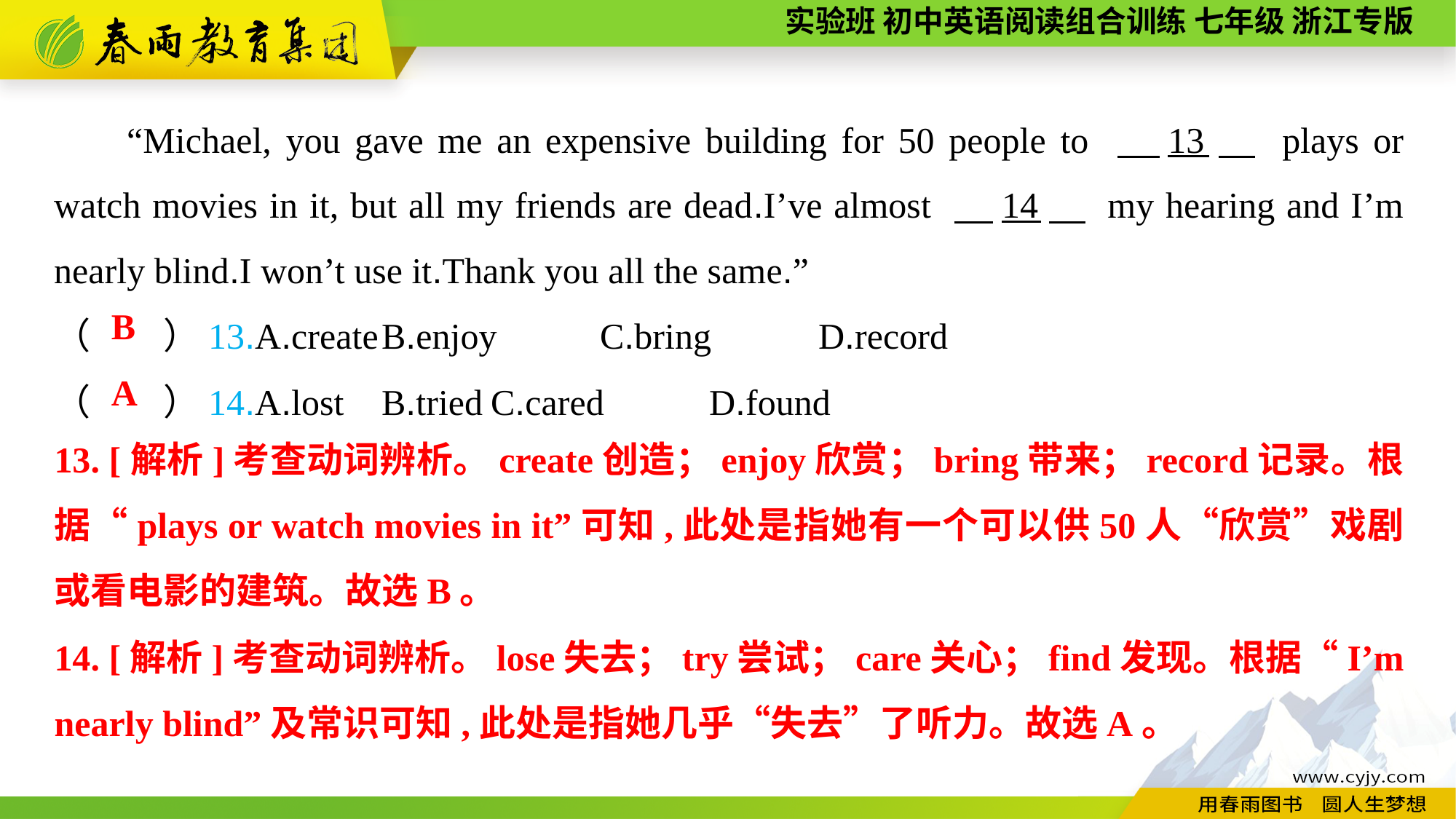

“Michael, you gave me an expensive building for 50 people to 　13　 plays or watch movies in it, but all my friends are dead.I’ve almost 　14　 my hearing and I’m nearly blind.I won’t use it.Thank you all the same.”
（　　）13.A.create	B.enjoy	C.bring	D.record
（　　）14.A.lost	B.tried	C.cared	D.found
B
A
13. [解析]考查动词辨析。create创造；enjoy欣赏；bring带来；record记录。根据“plays or watch movies in it”可知,此处是指她有一个可以供50人“欣赏”戏剧或看电影的建筑。故选B。
14. [解析]考查动词辨析。lose失去；try尝试；care关心；find发现。根据“I’m nearly blind”及常识可知,此处是指她几乎“失去”了听力。故选A。